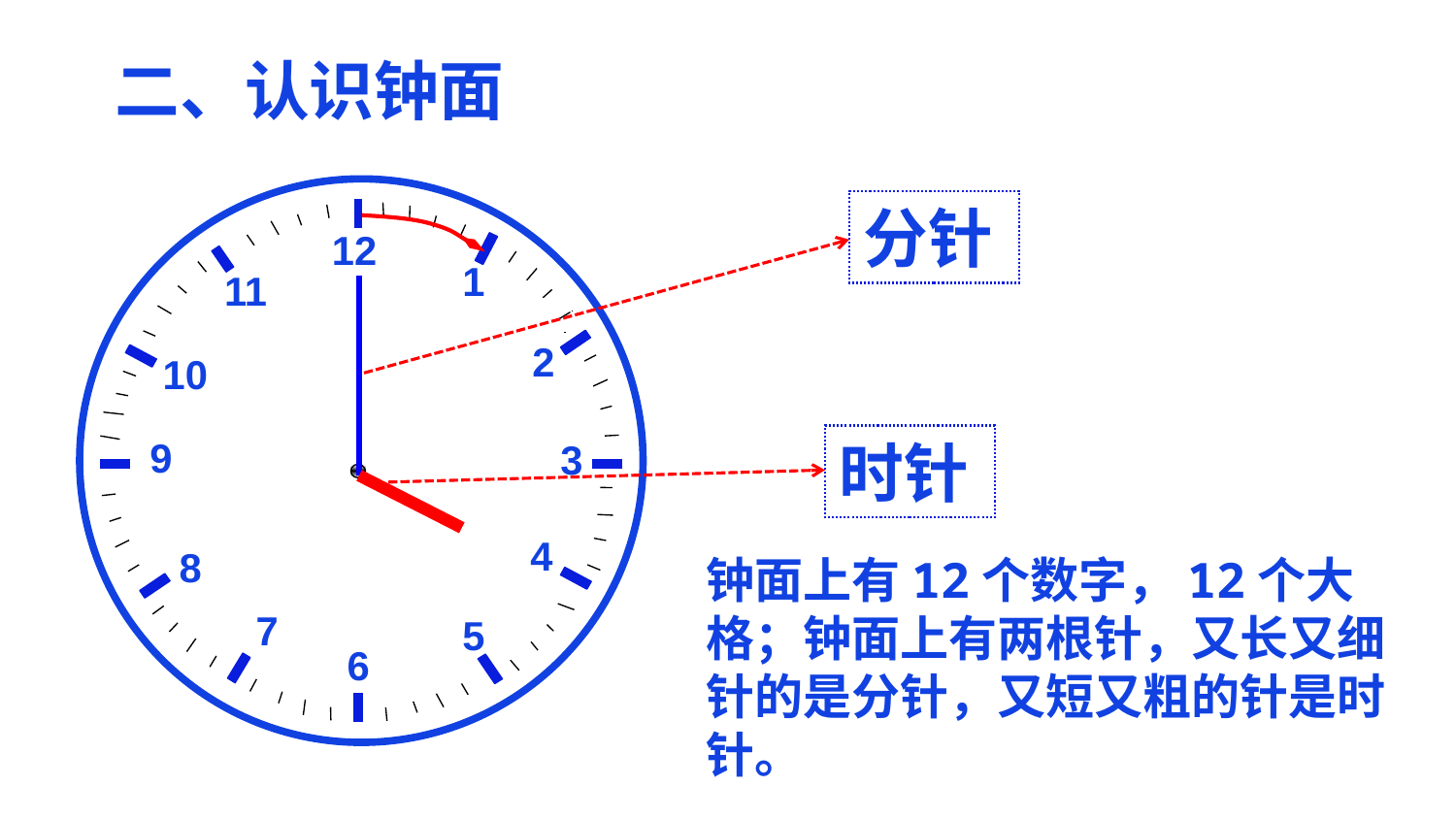

# 二、认识钟面

分针

12

1
11

2

10
时针
9
3

4
钟面上有12个数字，12个大格；钟面上有两根针，又长又细针的是分针，又短又粗的针是时针。
8

7
5
6